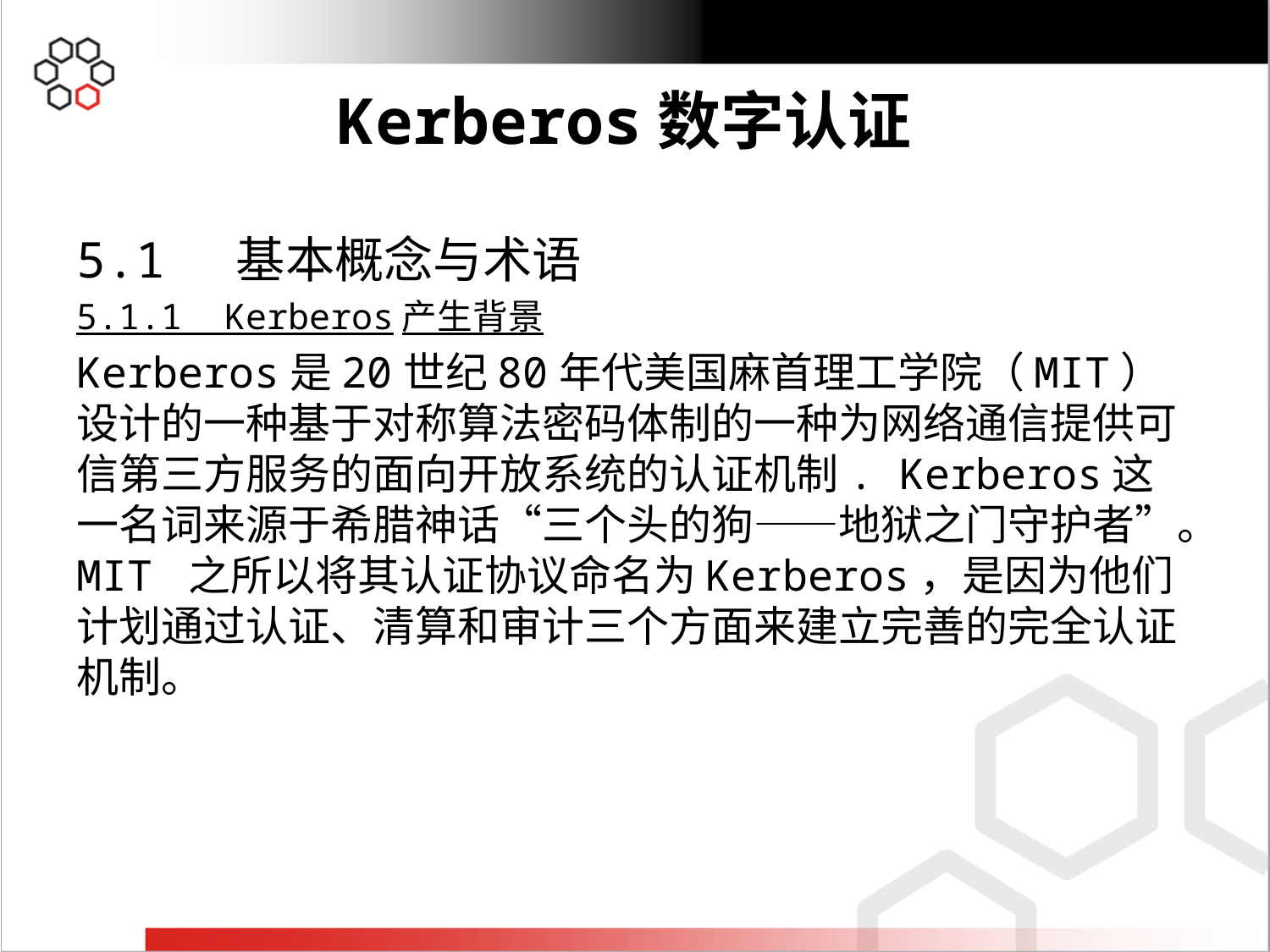

#
5.1  基本概念与术语
5.1.1  Kerberos产生背景
Kerberos是20世纪80年代美国麻首理工学院（MIT）设计的一种基于对称算法密码体制的一种为网络通信提供可信第三方服务的面向开放系统的认证机制. Kerberos这一名词来源于希腊神话“三个头的狗——地狱之门守护者”。MIT 之所以将其认证协议命名为Kerberos，是因为他们计划通过认证、清算和审计三个方面来建立完善的完全认证机制。